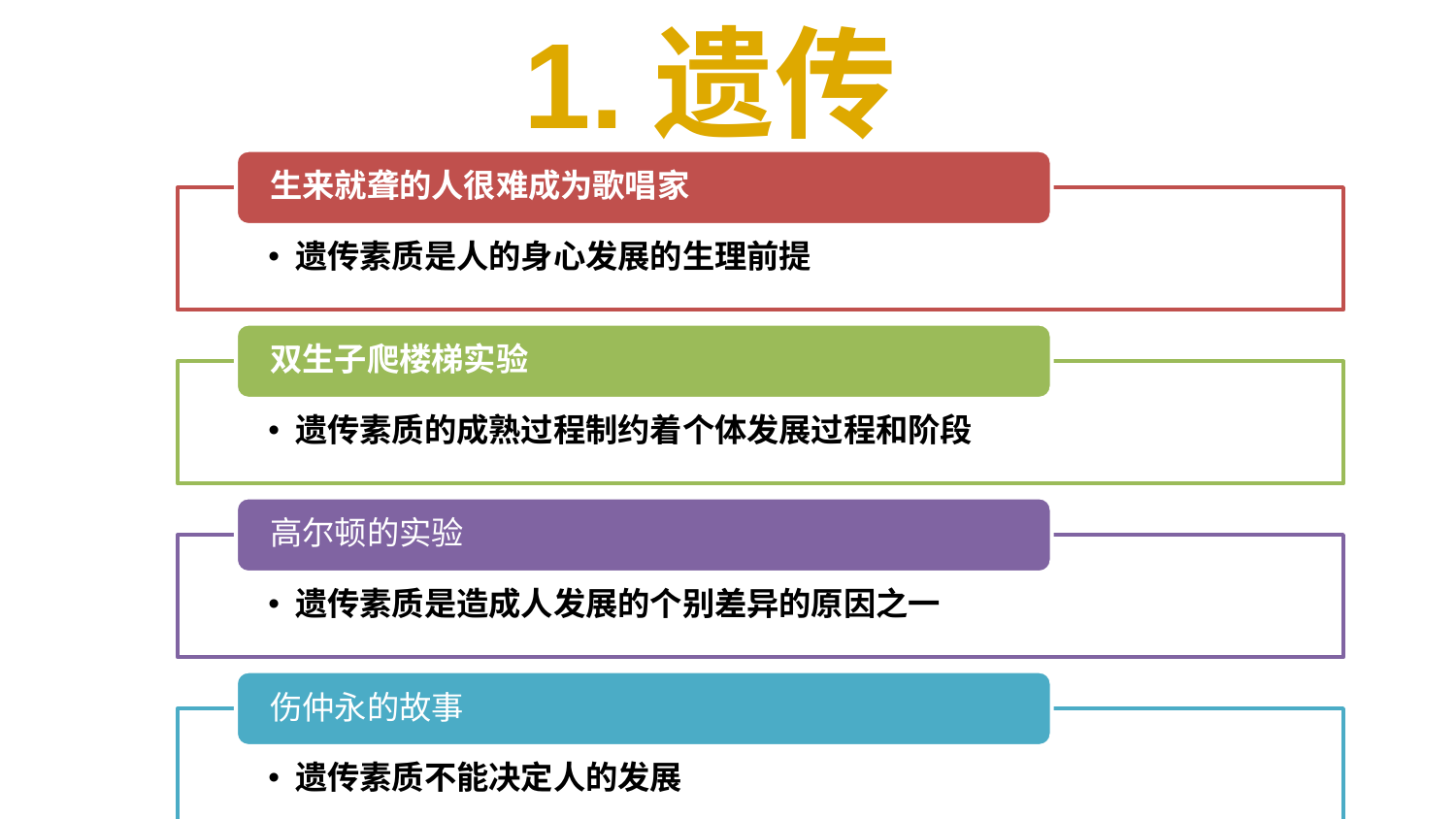

1.遗传
生来就聋的人很难成为歌唱家
遗传素质是人的身心发展的生理前提
双生子爬楼梯实验
遗传素质的成熟过程制约着个体发展过程和阶段
高尔顿的实验
遗传素质是造成人发展的个别差异的原因之一
伤仲永的故事
遗传素质不能决定人的发展
37